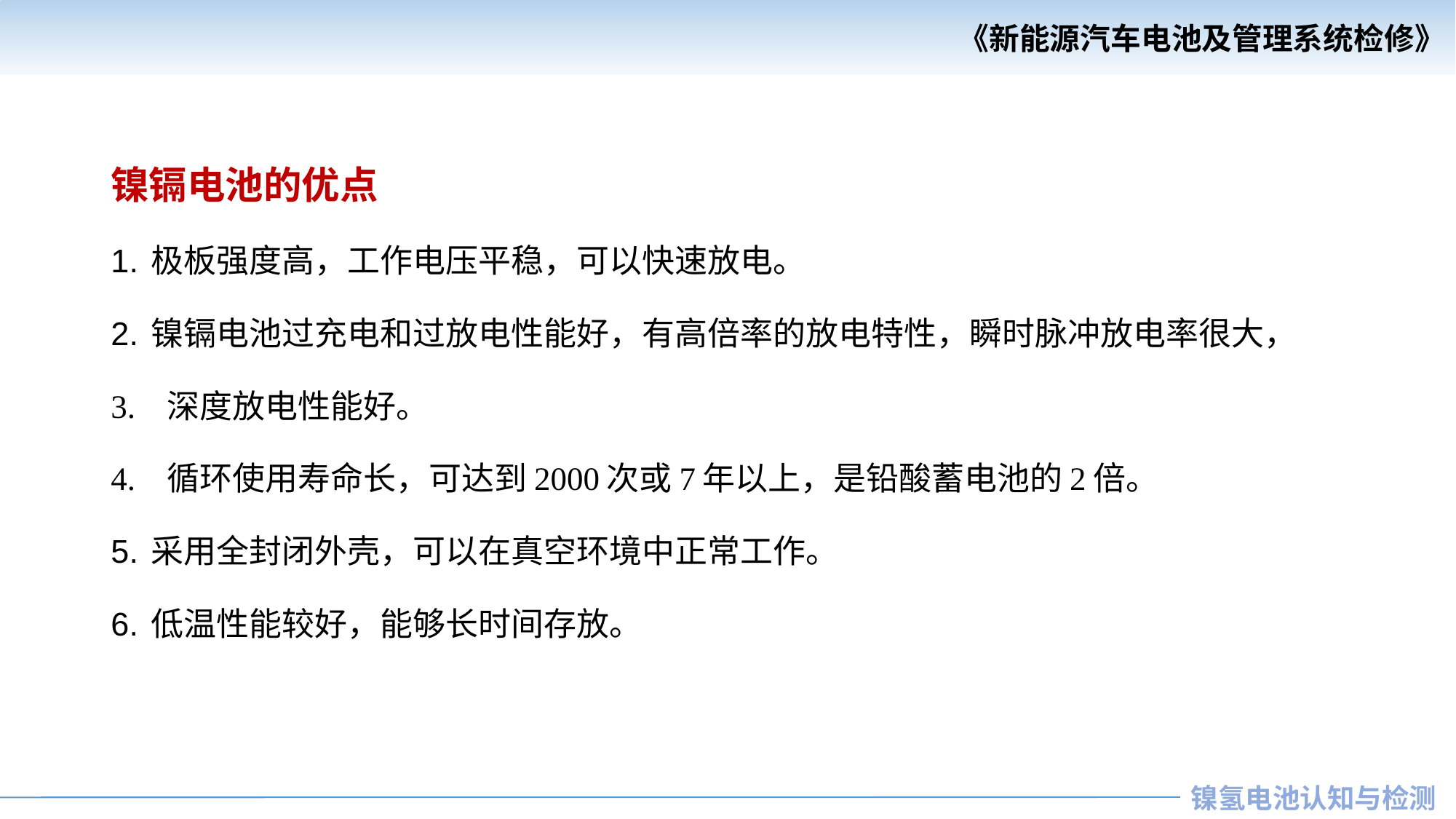

镍镉电池的优点
极板强度高，工作电压平稳，可以快速放电。
镍镉电池过充电和过放电性能好，有高倍率的放电特性，瞬时脉冲放电率很大，
3.   深度放电性能好。
4.   循环使用寿命长，可达到2000次或7年以上，是铅酸蓄电池的2倍。
采用全封闭外壳，可以在真空环境中正常工作。
低温性能较好，能够长时间存放。